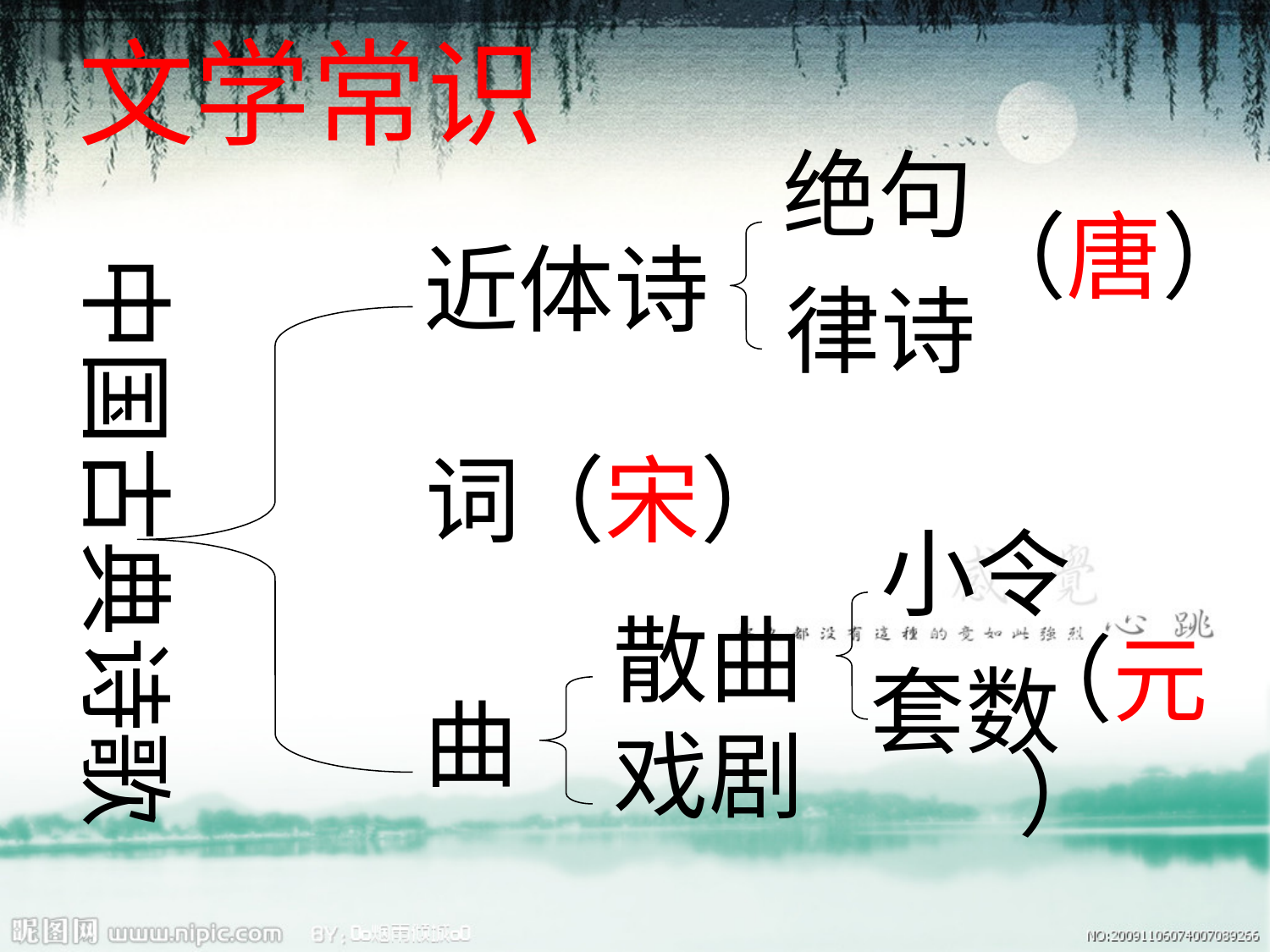

文学常识

绝句
（唐）

近体诗
中国古典诗歌
律诗

词
（宋）
小令

散曲
（元）
套数

曲
戏剧